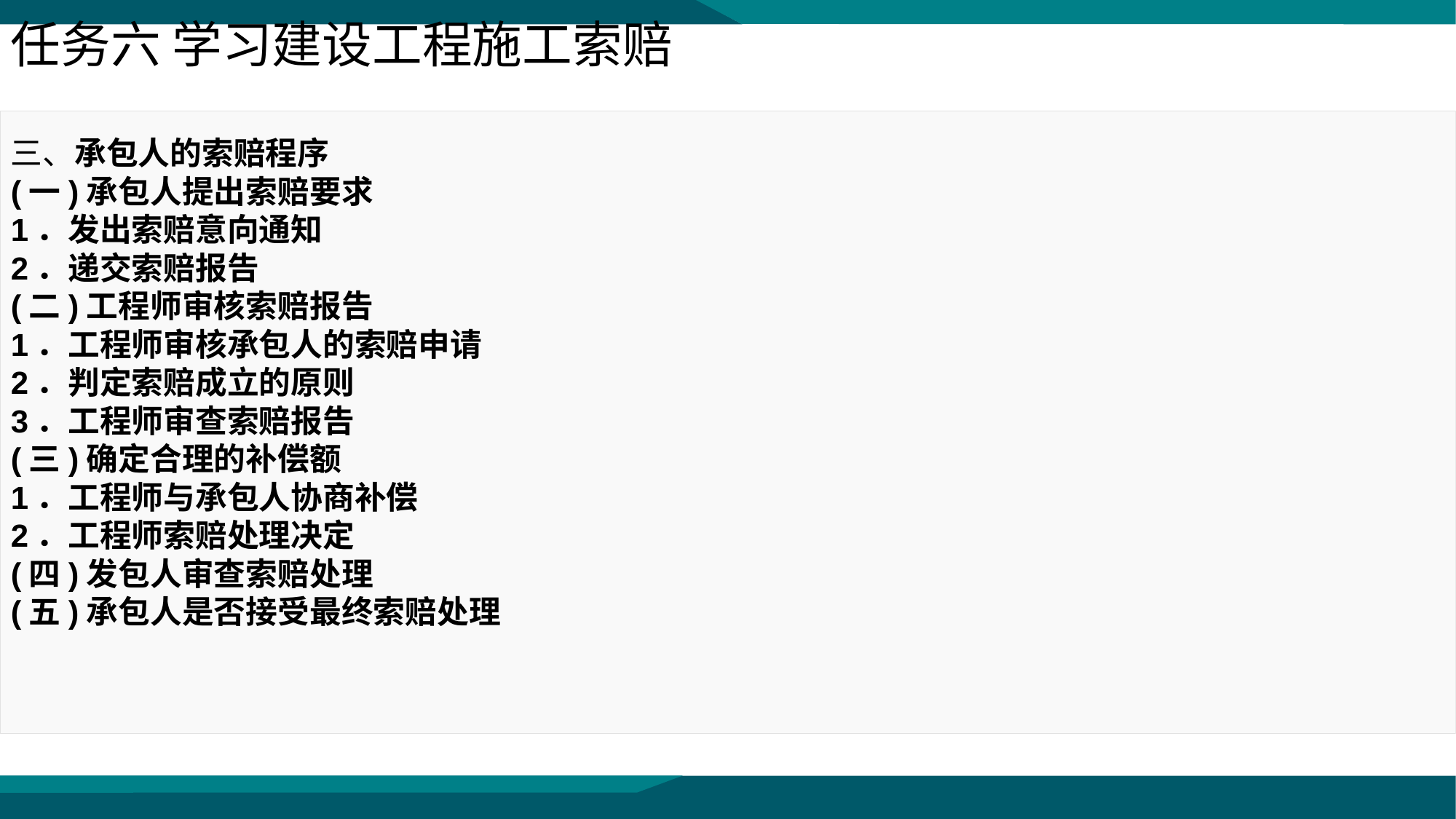

任务六 学习建设工程施工索赔
三、承包人的索赔程序
(一)承包人提出索赔要求
1．发出索赔意向通知
2．递交索赔报告
(二)工程师审核索赔报告
1．工程师审核承包人的索赔申请
2．判定索赔成立的原则
3．工程师审查索赔报告
(三)确定合理的补偿额
1．工程师与承包人协商补偿
2．工程师索赔处理决定
(四)发包人审查索赔处理
(五)承包人是否接受最终索赔处理